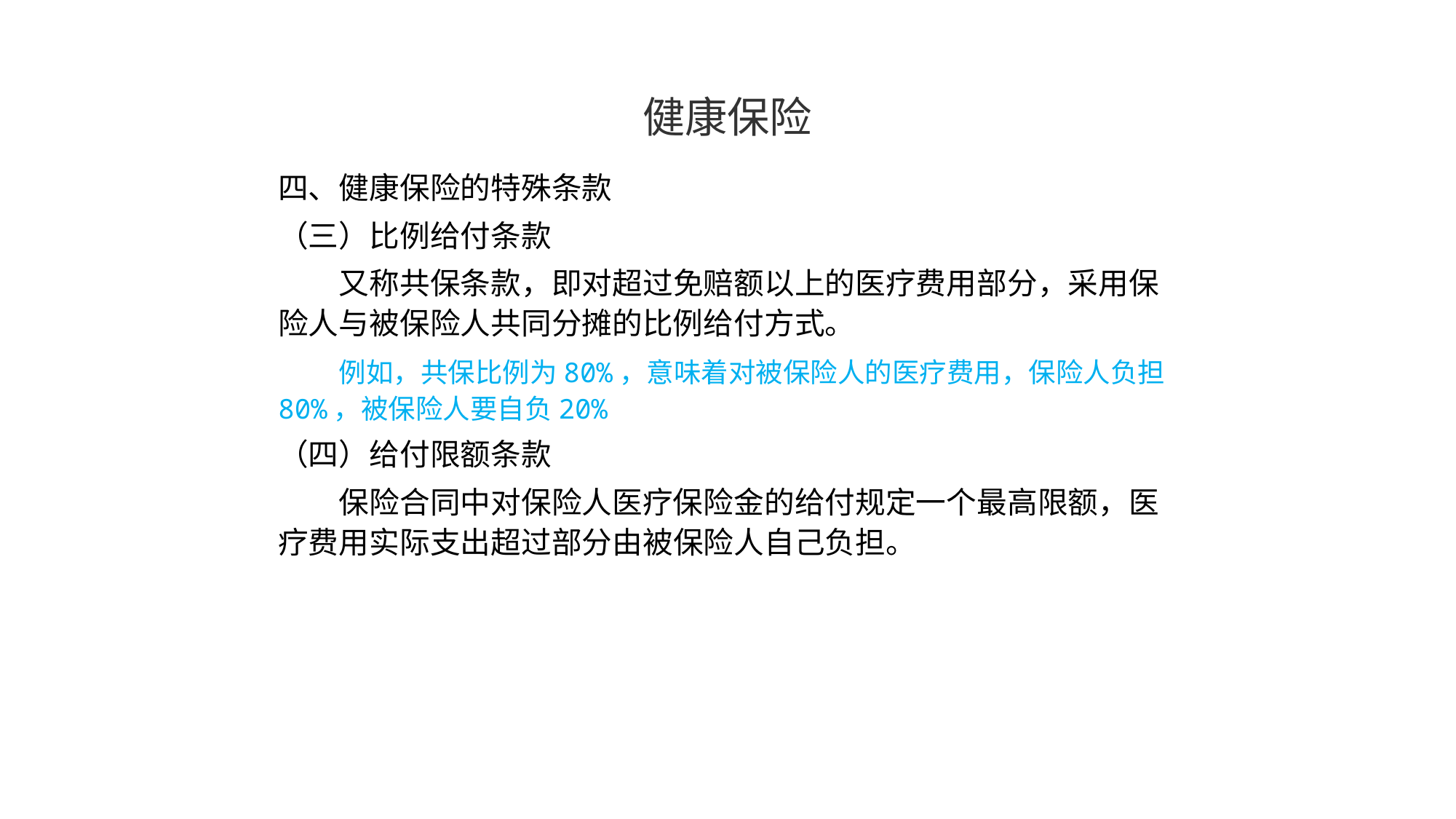

健康保险
四、健康保险的特殊条款
（三）比例给付条款
　　又称共保条款，即对超过免赔额以上的医疗费用部分，采用保险人与被保险人共同分摊的比例给付方式。
　　例如，共保比例为80%，意味着对被保险人的医疗费用，保险人负担80%，被保险人要自负20%
（四）给付限额条款
　　保险合同中对保险人医疗保险金的给付规定一个最高限额，医疗费用实际支出超过部分由被保险人自己负担。